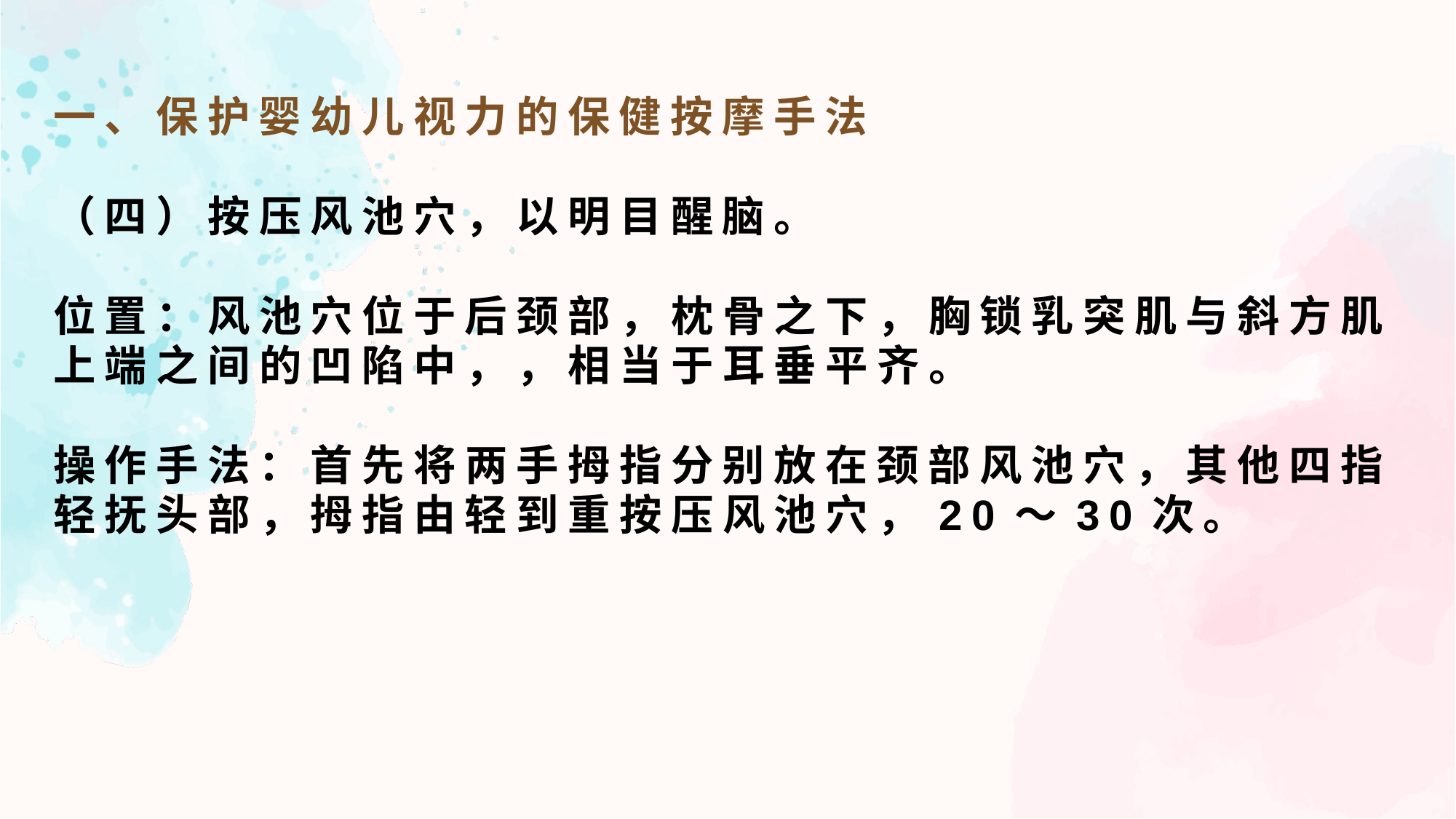

一、保护婴幼儿视力的保健按摩手法

（四）按压风池穴，以明目醒脑。

位置：风池穴位于后颈部，枕骨之下，胸锁乳突肌与斜方肌上端之间的凹陷中，，相当于耳垂平齐。

操作手法：首先将两手拇指分别放在颈部风池穴，其他四指轻抚头部，拇指由轻到重按压风池穴，20～30次。